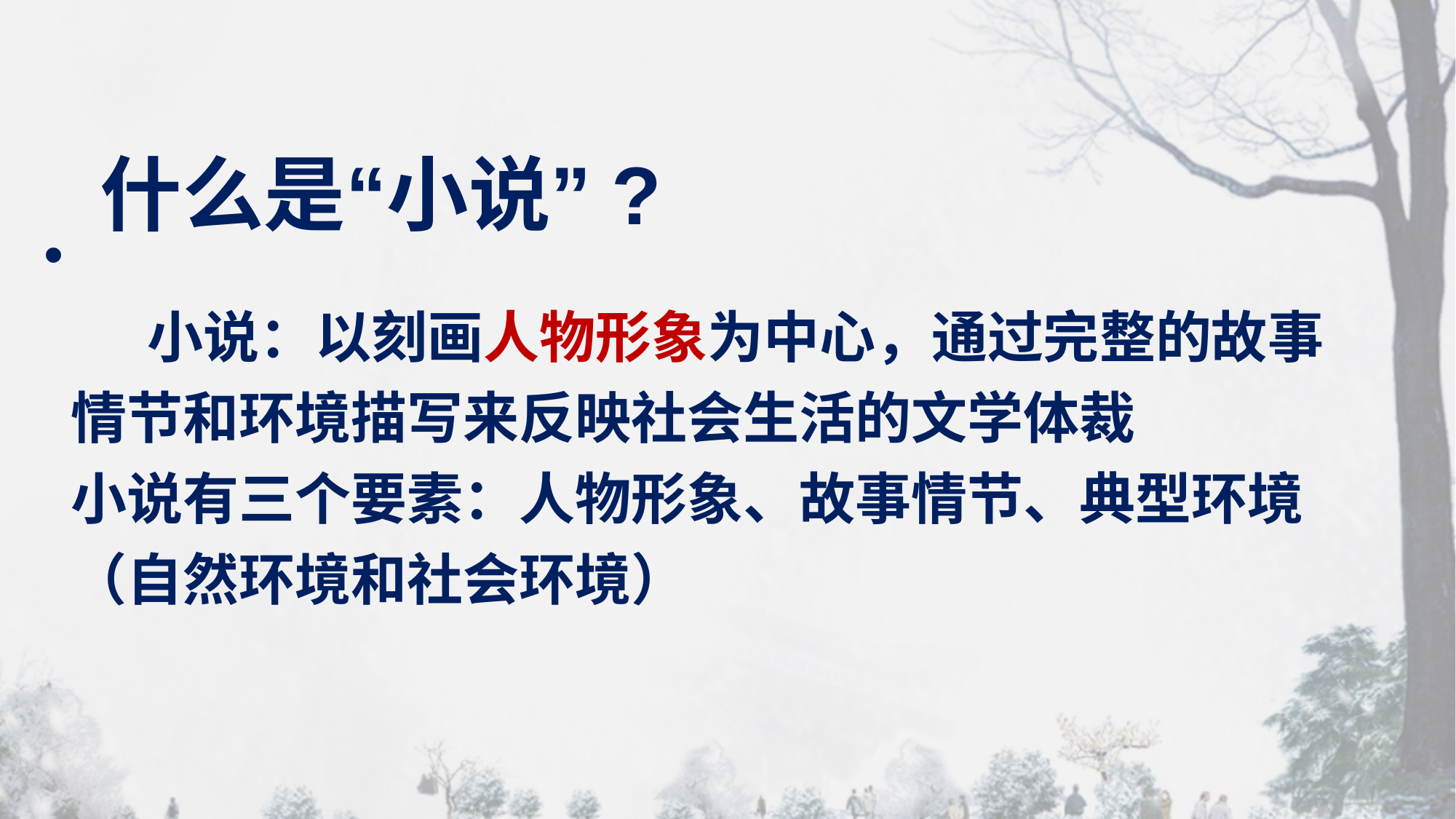

什么是“小说”?
    小说：以刻画人物形象为中心，通过完整的故事情节和环境描写来反映社会生活的文学体裁
小说有三个要素：人物形象、故事情节、典型环境（自然环境和社会环境）